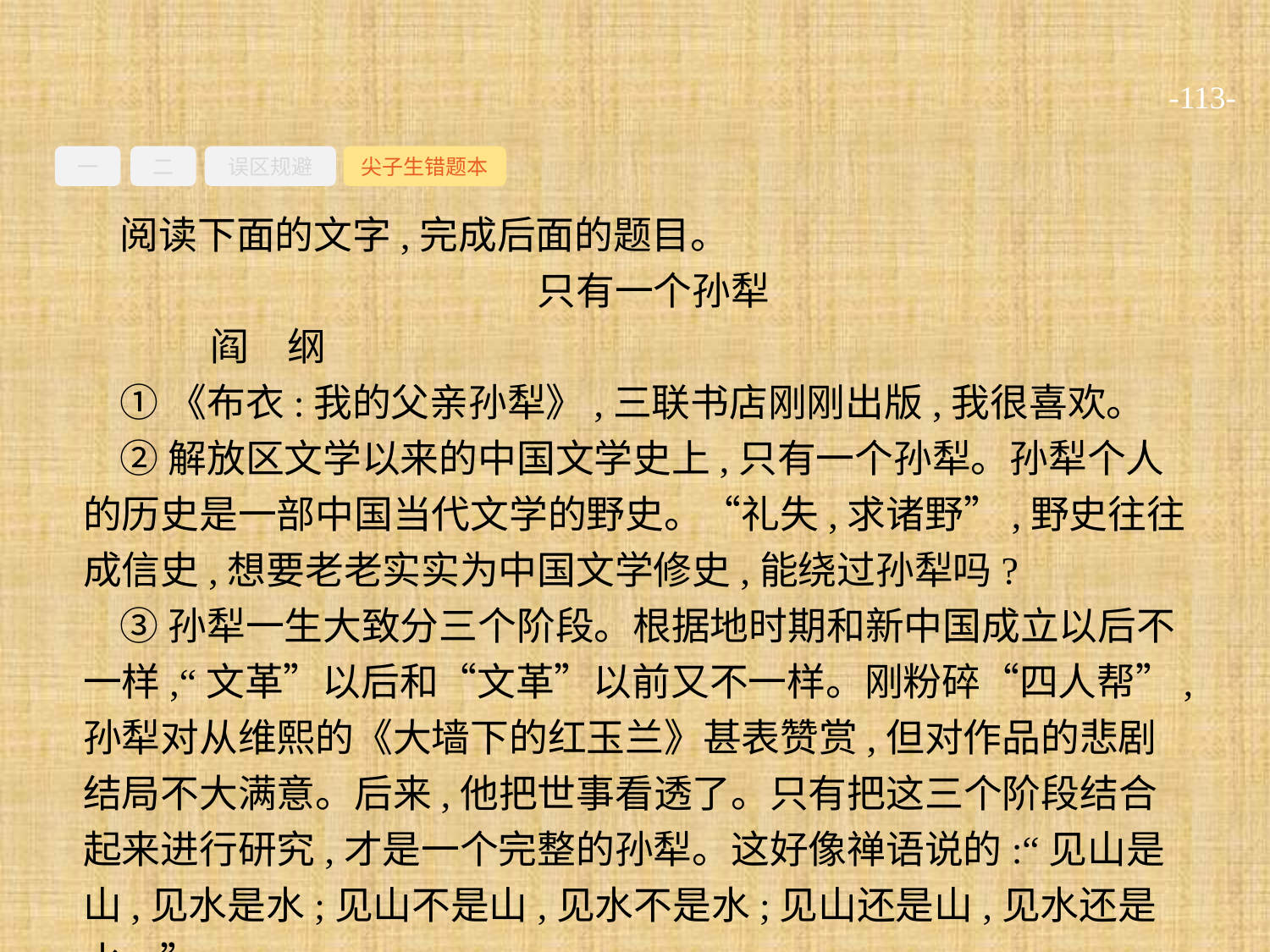

-113-
一
二
误区规避
尖子生错题本
阅读下面的文字,完成后面的题目。
只有一个孙犁
	阎　纲
①《布衣:我的父亲孙犁》,三联书店刚刚出版,我很喜欢。
②解放区文学以来的中国文学史上,只有一个孙犁。孙犁个人的历史是一部中国当代文学的野史。“礼失,求诸野”,野史往往成信史,想要老老实实为中国文学修史,能绕过孙犁吗?
③孙犁一生大致分三个阶段。根据地时期和新中国成立以后不一样,“文革”以后和“文革”以前又不一样。刚粉碎“四人帮”,孙犁对从维熙的《大墙下的红玉兰》甚表赞赏,但对作品的悲剧结局不大满意。后来,他把世事看透了。只有把这三个阶段结合起来进行研究,才是一个完整的孙犁。这好像禅语说的:“见山是山,见水是水;见山不是山,见水不是水;见山还是山,见水还是水。”